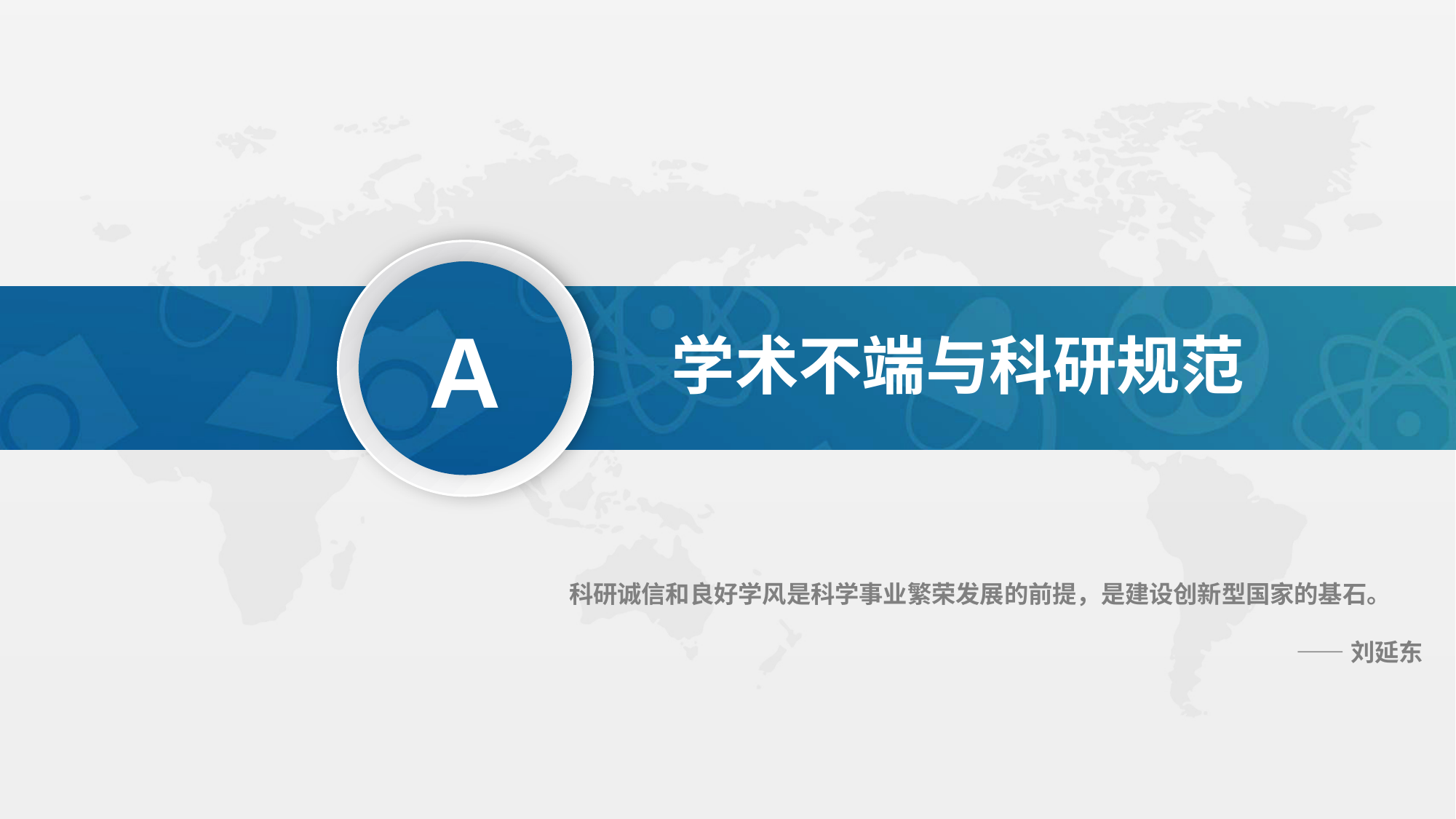

A
学术不端与科研规范

科研诚信和良好学风是科学事业繁荣发展的前提，是建设创新型国家的基石。

——刘延东